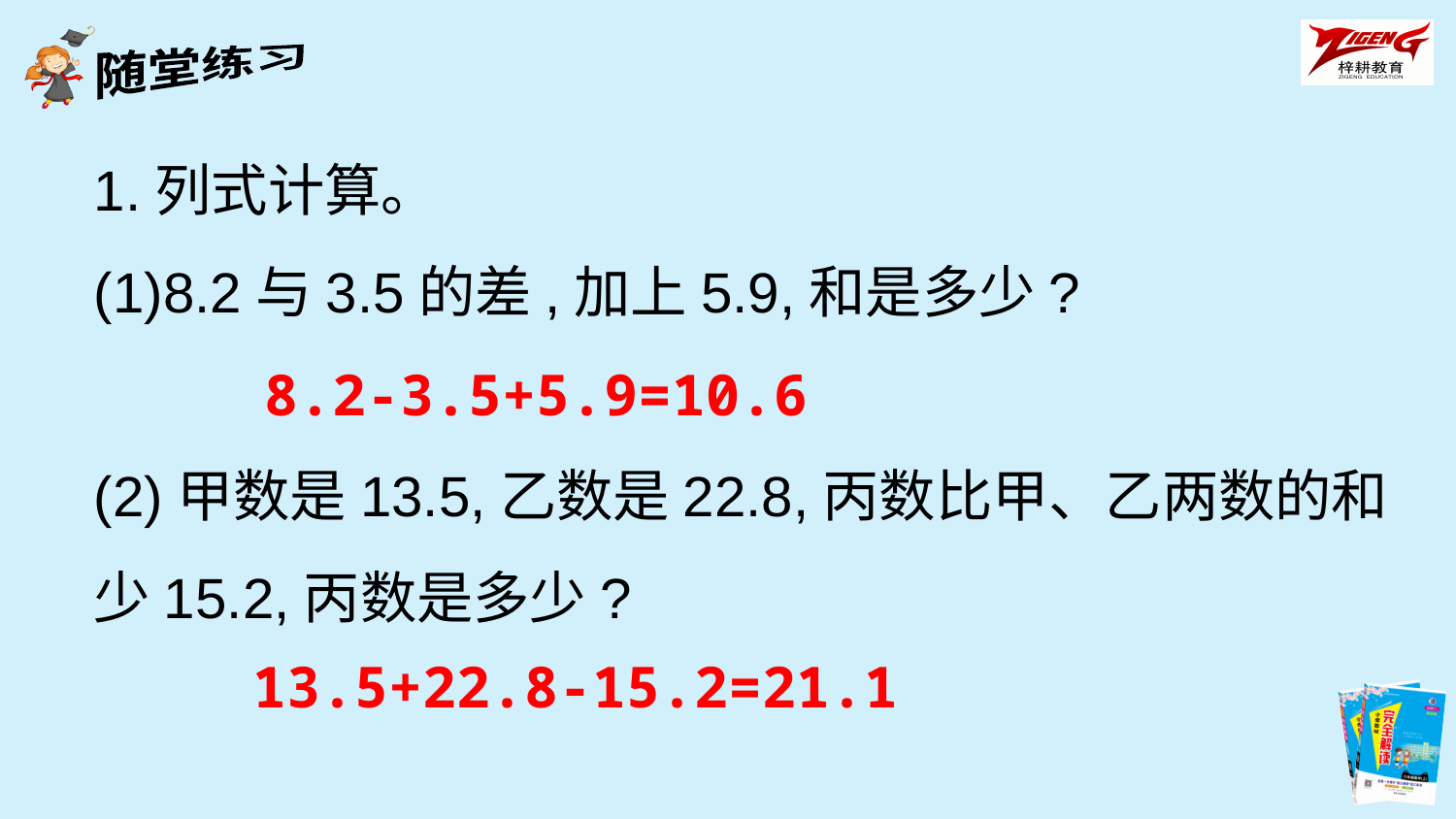

1.列式计算。
(1)8.2与3.5的差,加上5.9,和是多少?

(2)甲数是13.5,乙数是22.8,丙数比甲、乙两数的和少15.2,丙数是多少?
8.2-3.5+5.9=10.6
13.5+22.8-15.2=21.1